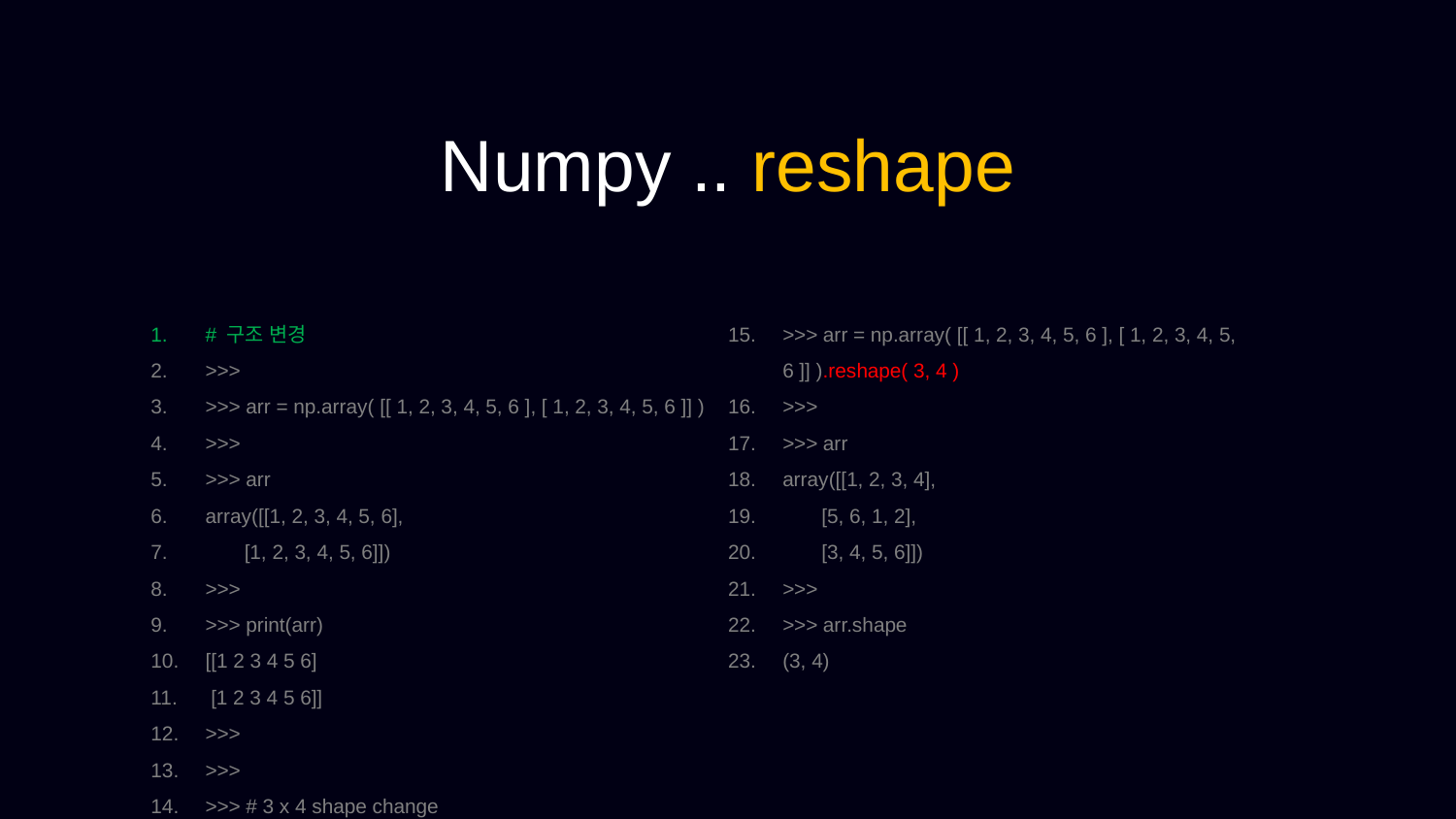

Numpy .. reshape
# 구조 변경
>>>
>>> arr = np.array( [[ 1, 2, 3, 4, 5, 6 ], [ 1, 2, 3, 4, 5, 6 ]] )
>>>
>>> arr
array([[1, 2, 3, 4, 5, 6],
       [1, 2, 3, 4, 5, 6]])
>>>
>>> print(arr)
[[1 2 3 4 5 6]
 [1 2 3 4 5 6]]
>>>
>>>
>>> # 3 x 4 shape change
>>> arr = np.array( [[ 1, 2, 3, 4, 5, 6 ], [ 1, 2, 3, 4, 5, 6 ]] ).reshape( 3, 4 )
>>>
>>> arr
array([[1, 2, 3, 4],
       [5, 6, 1, 2],
       [3, 4, 5, 6]])
>>>
>>> arr.shape
(3, 4)